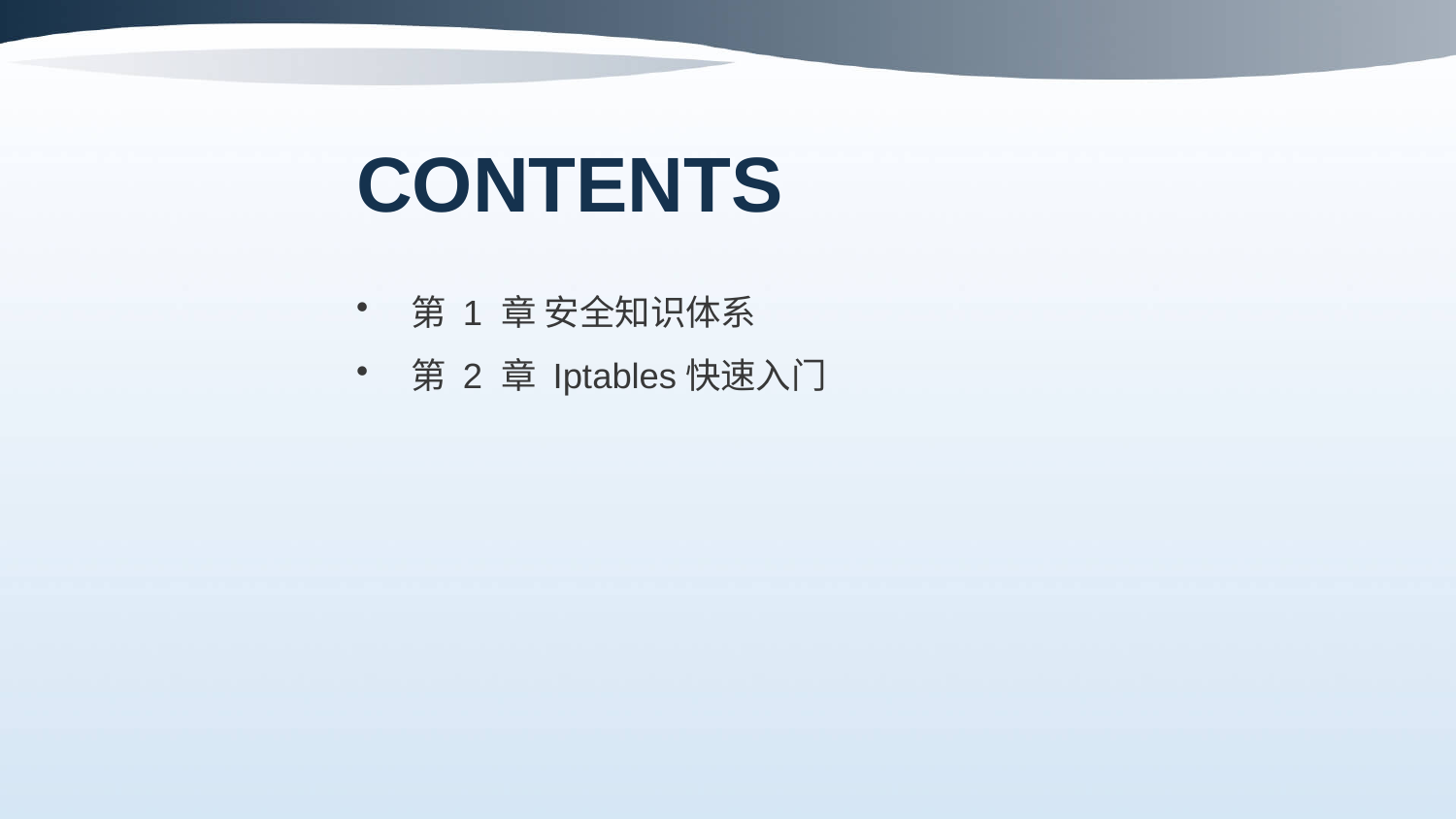

CONTENTS
第 1 章 安全知识体系
第 2 章 Iptables快速入门